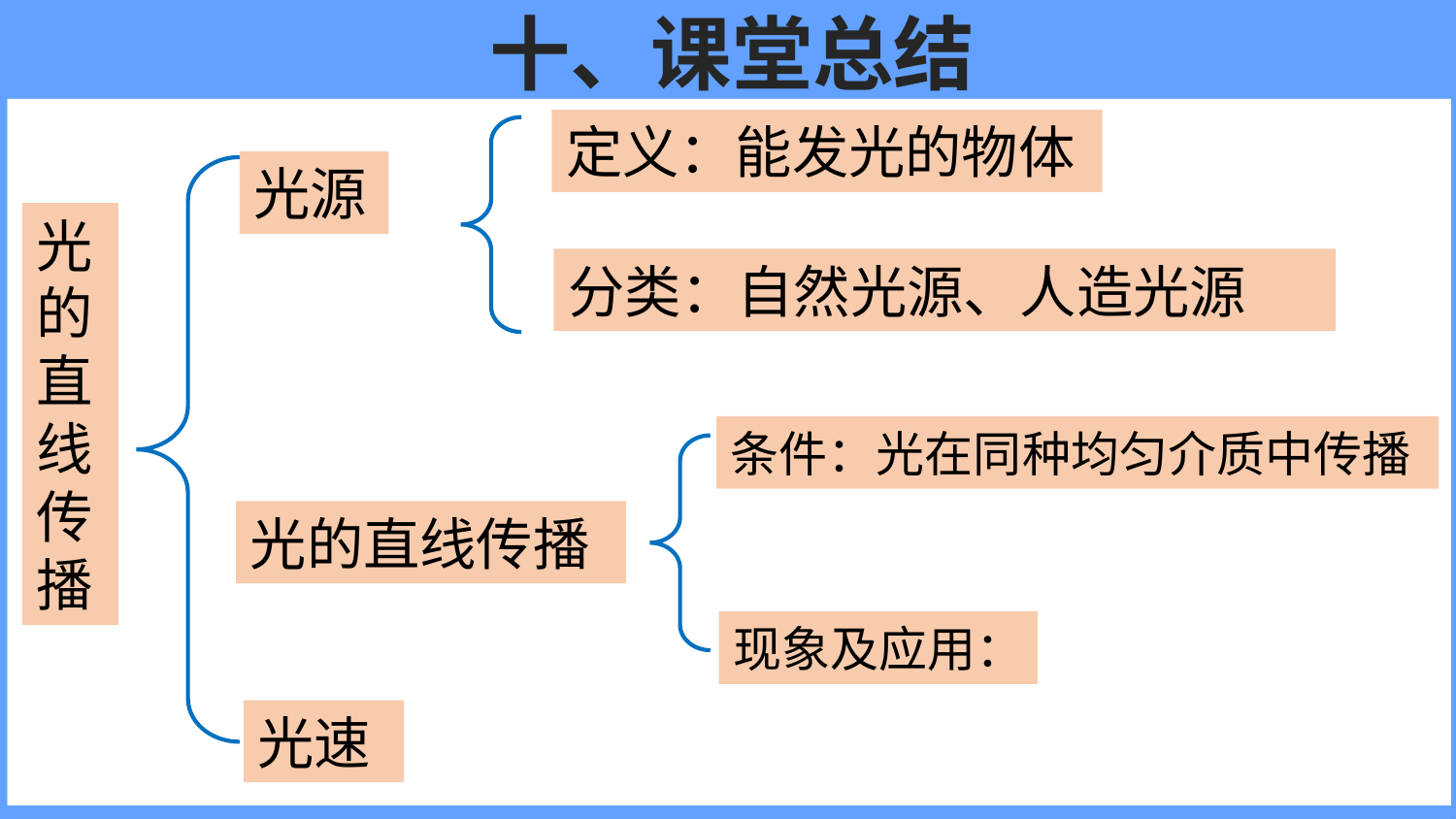

# 十、课堂总结
定义：能发光的物体

光源

光的直线传播
分类：自然光源、人造光源
条件：光在同种均匀介质中传播

光的直线传播
现象及应用：
光速